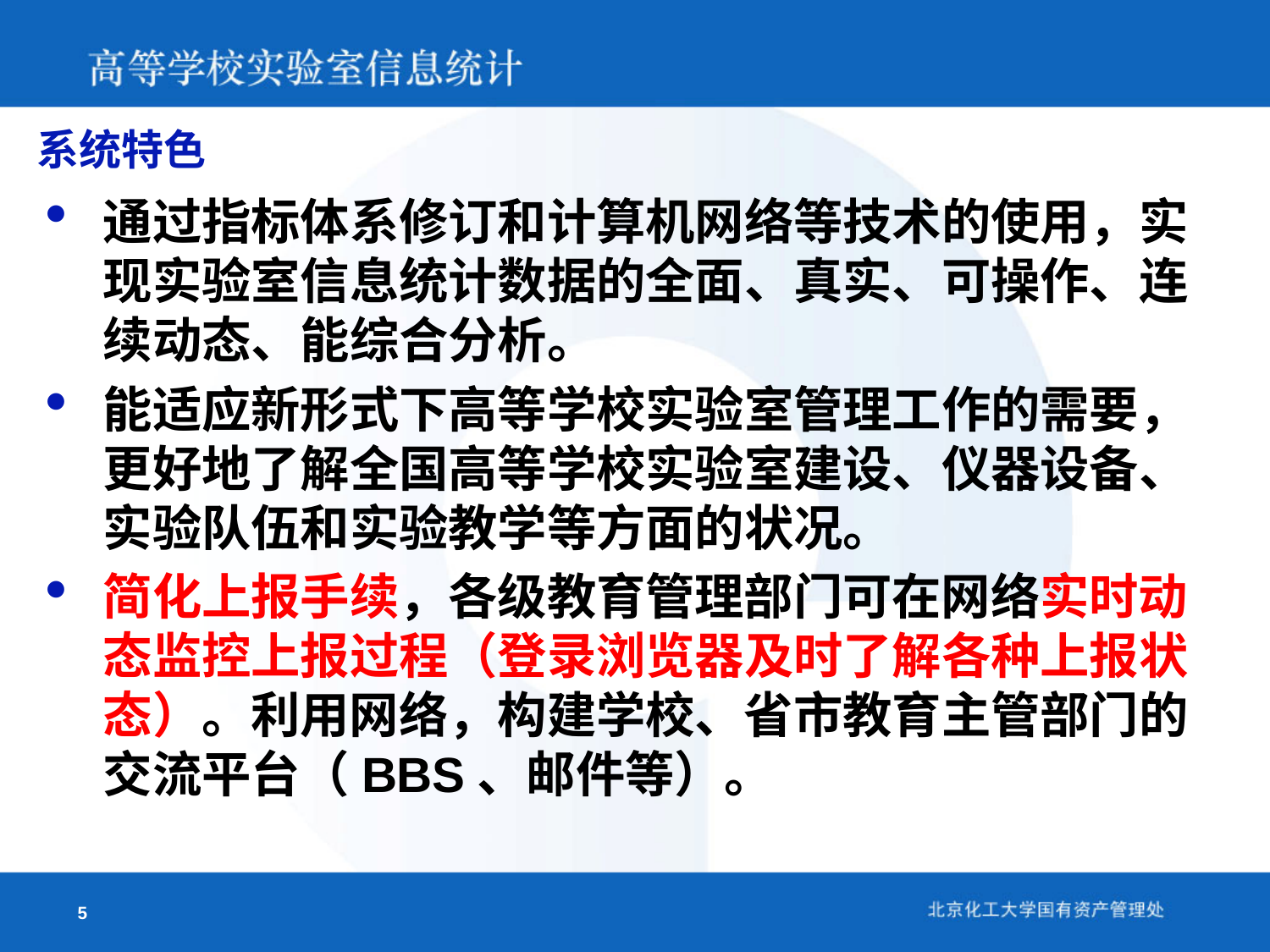

# 系统特色

通过指标体系修订和计算机网络等技术的使用，实现实验室信息统计数据的全面、真实、可操作、连续动态、能综合分析。
能适应新形式下高等学校实验室管理工作的需要，更好地了解全国高等学校实验室建设、仪器设备、实验队伍和实验教学等方面的状况。
简化上报手续，各级教育管理部门可在网络实时动态监控上报过程（登录浏览器及时了解各种上报状态）。利用网络，构建学校、省市教育主管部门的交流平台（BBS、邮件等）。